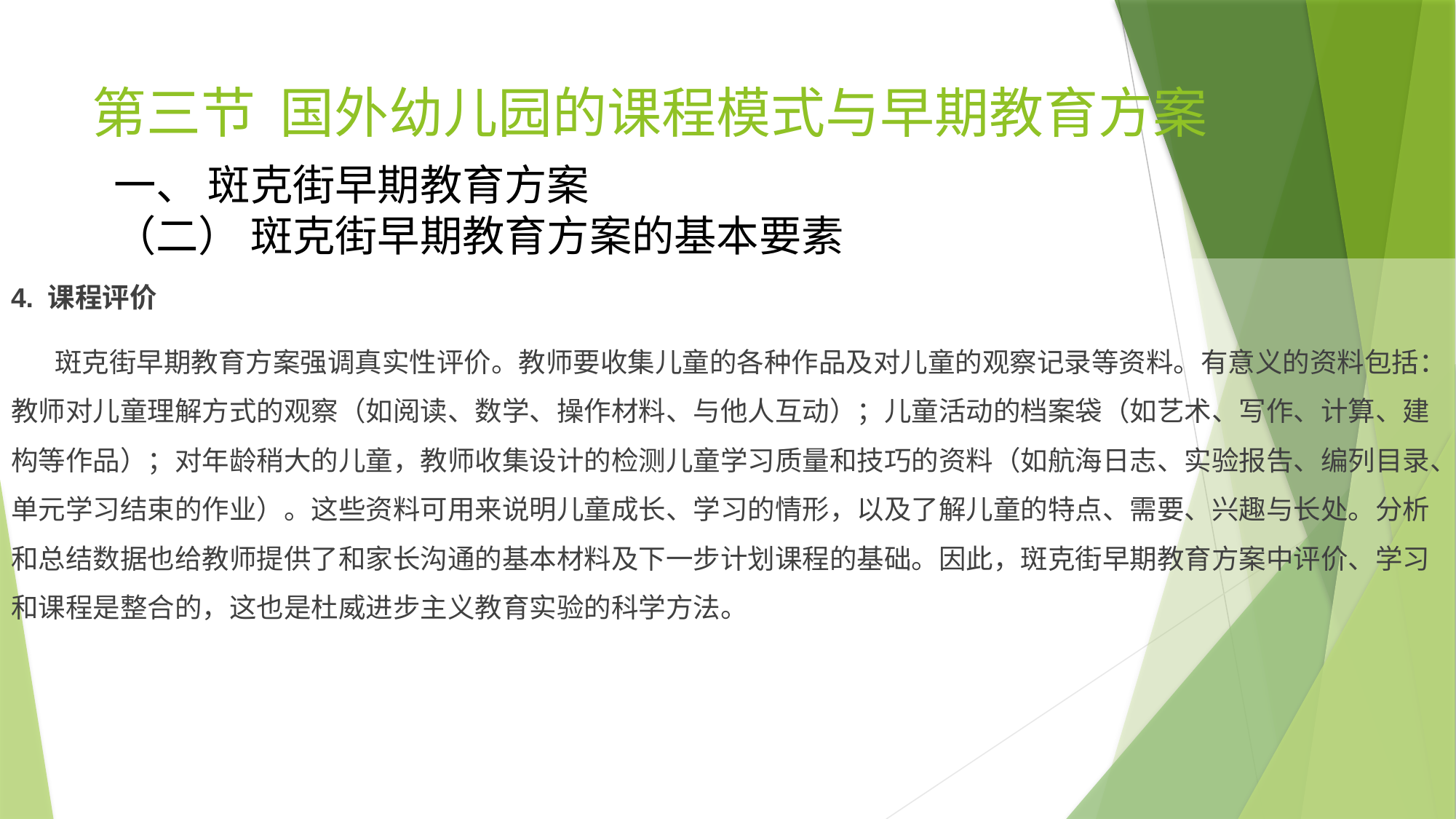

# 第三节  国外幼儿园的课程模式与早期教育方案
一、 斑克街早期教育方案
（二） 斑克街早期教育方案的基本要素
4. 课程评价
      斑克街早期教育方案强调真实性评价。教师要收集儿童的各种作品及对儿童的观察记录等资料。有意义的资料包括：教师对儿童理解方式的观察（如阅读、数学、操作材料、与他人互动）；儿童活动的档案袋（如艺术、写作、计算、建构等作品）；对年龄稍大的儿童，教师收集设计的检测儿童学习质量和技巧的资料（如航海日志、实验报告、编列目录、单元学习结束的作业）。这些资料可用来说明儿童成长、学习的情形，以及了解儿童的特点、需要、兴趣与长处。分析和总结数据也给教师提供了和家长沟通的基本材料及下一步计划课程的基础。因此，斑克街早期教育方案中评价、学习和课程是整合的，这也是杜威进步主义教育实验的科学方法。